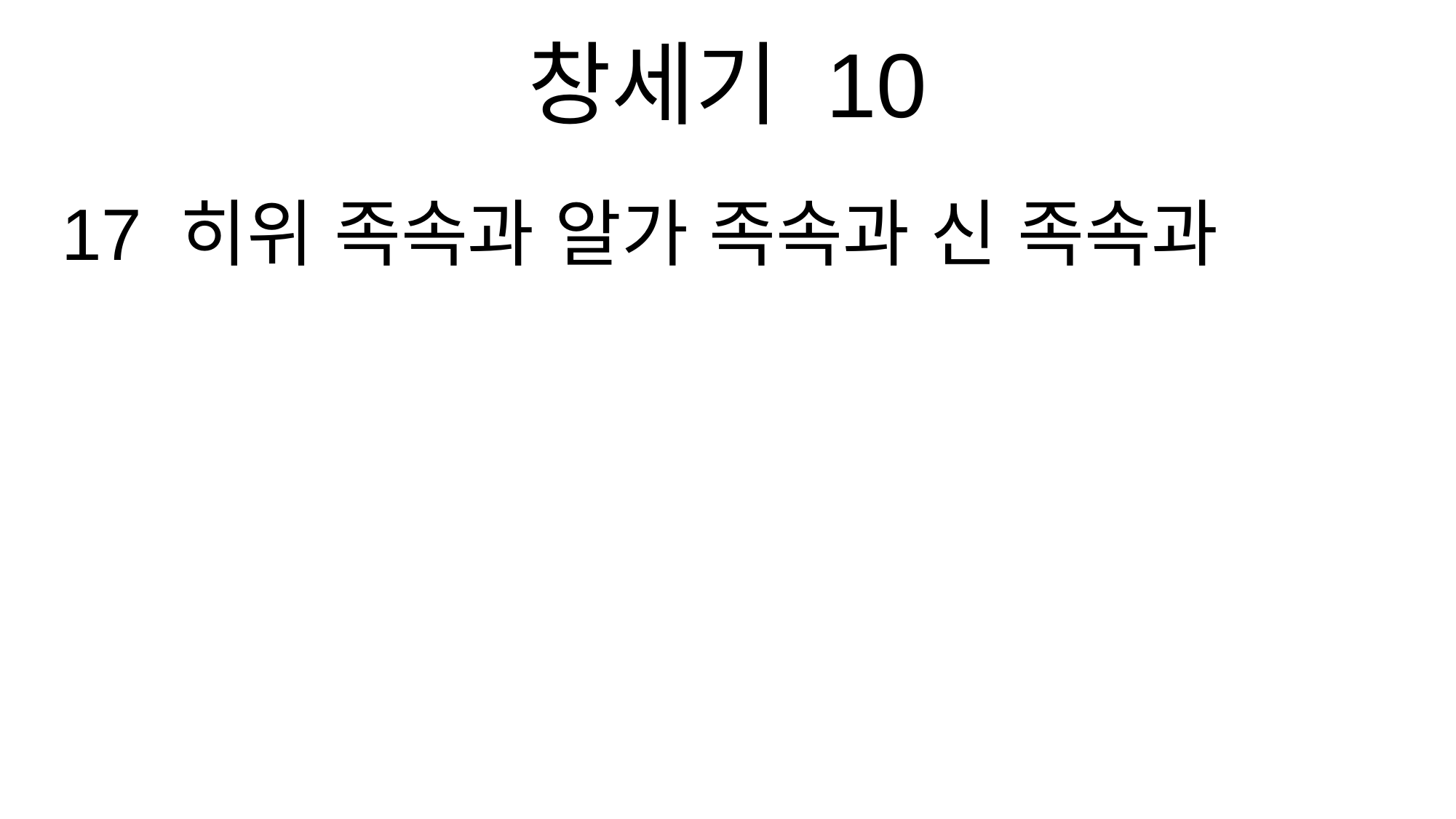

창세기 10
17 히위 족속과 알가 족속과 신 족속과